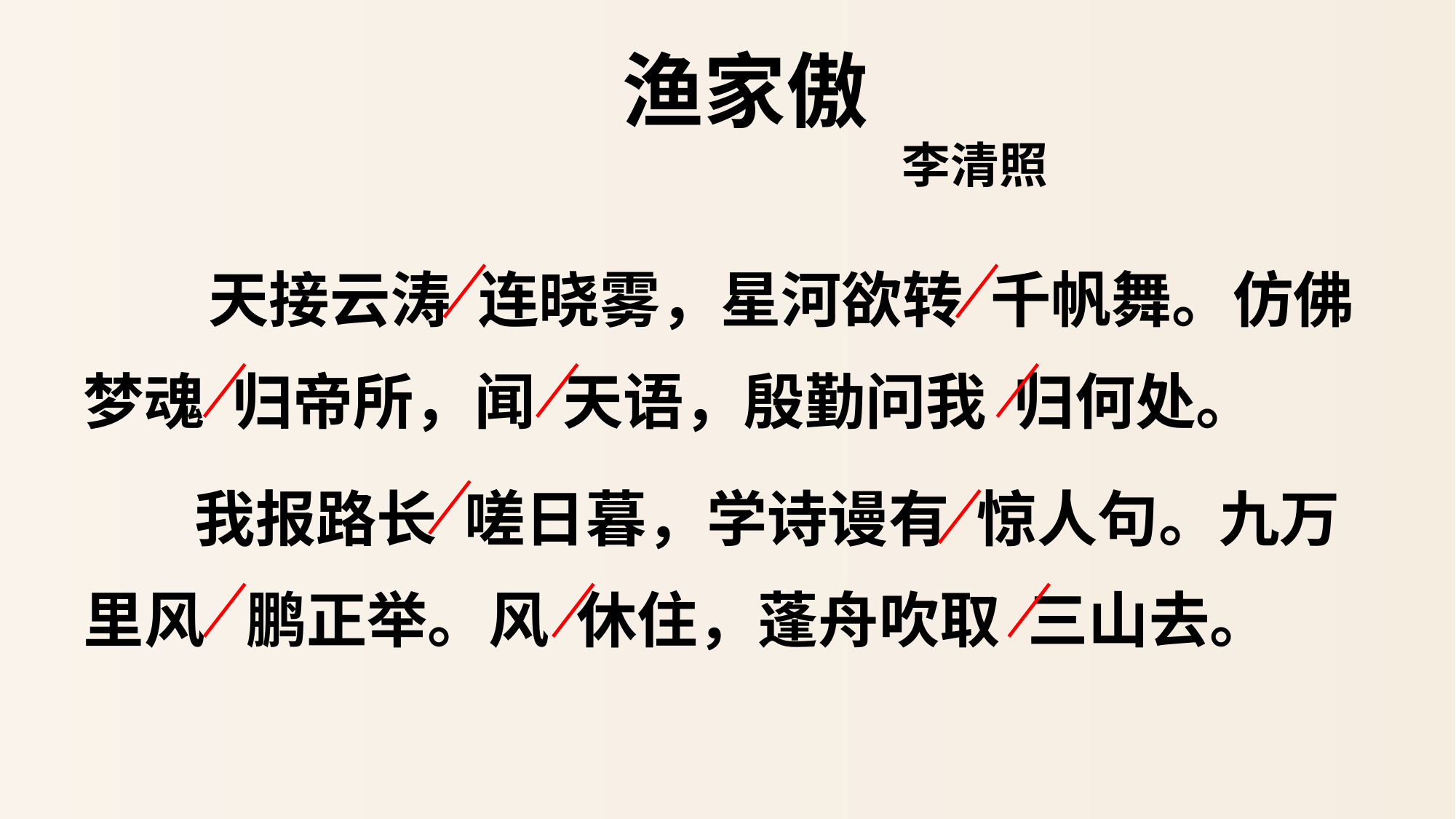

# 渔家傲
   李清照
        天接云涛  连晓雾，星河欲转  千帆舞。仿佛梦魂  归帝所，闻  天语，殷勤问我  归何处。
       我报路长  嗟日暮，学诗谩有  惊人句。九万里风   鹏正举。风  休住，蓬舟吹取  三山去。